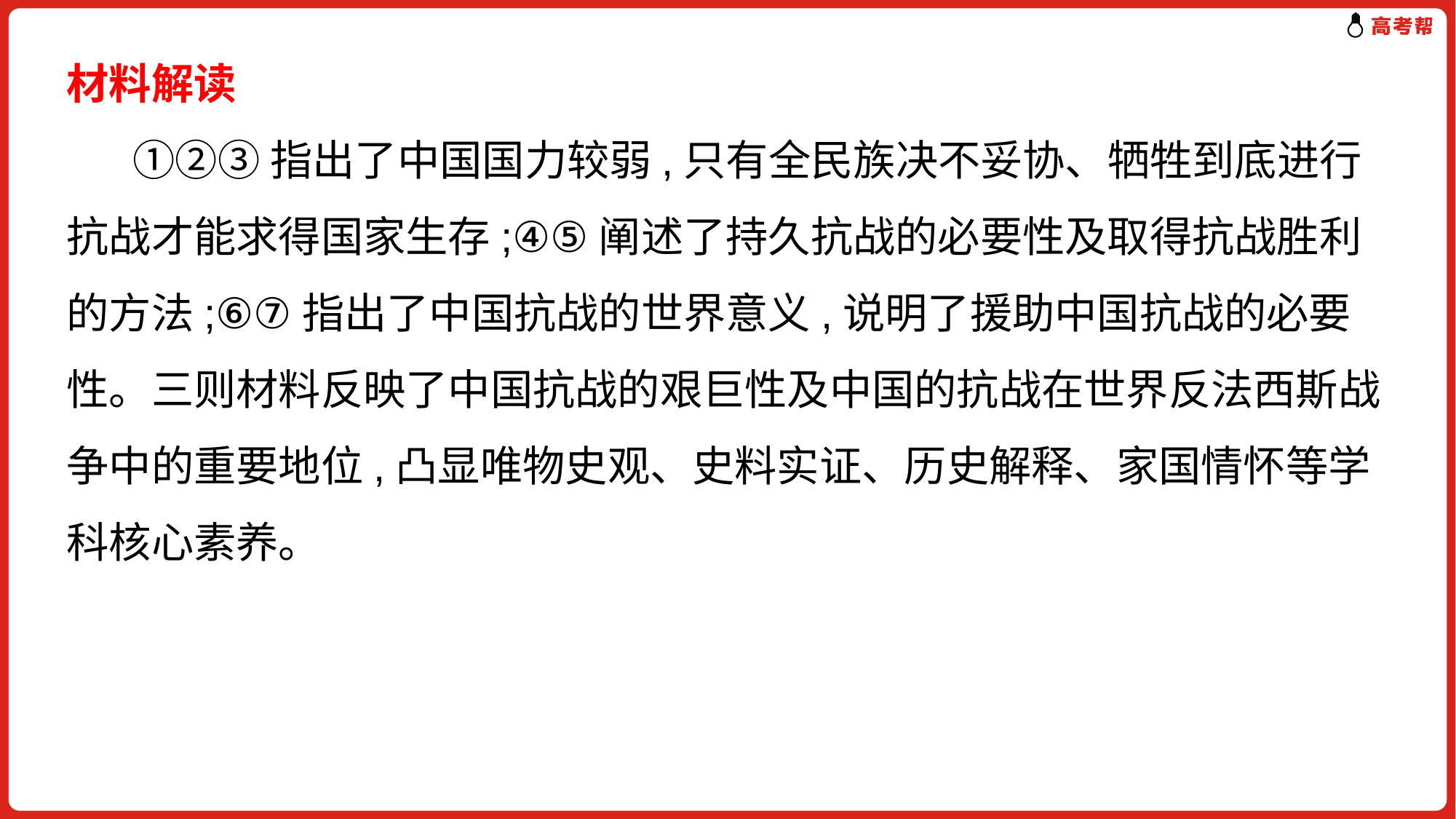

材料解读
       ①②③指出了中国国力较弱,只有全民族决不妥协、牺牲到底进行抗战才能求得国家生存;④⑤阐述了持久抗战的必要性及取得抗战胜利的方法;⑥⑦指出了中国抗战的世界意义,说明了援助中国抗战的必要性。三则材料反映了中国抗战的艰巨性及中国的抗战在世界反法西斯战争中的重要地位,凸显唯物史观、史料实证、历史解释、家国情怀等学科核心素养。